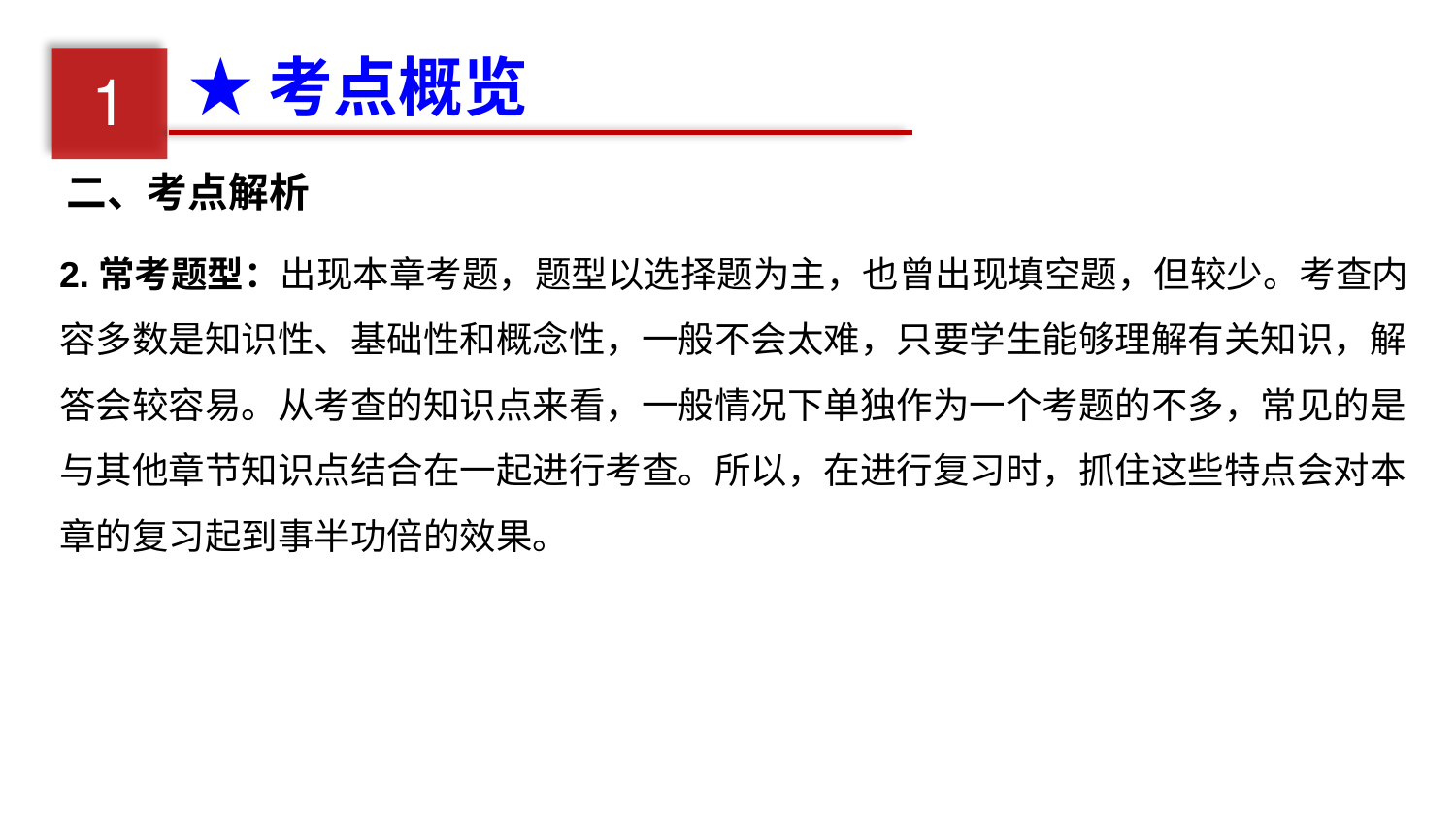

★考点概览

1
二、考点解析
2.常考题型：出现本章考题，题型以选择题为主，也曾出现填空题，但较少。考查内容多数是知识性、基础性和概念性，一般不会太难，只要学生能够理解有关知识，解答会较容易。从考查的知识点来看，一般情况下单独作为一个考题的不多，常见的是与其他章节知识点结合在一起进行考查。所以，在进行复习时，抓住这些特点会对本章的复习起到事半功倍的效果。